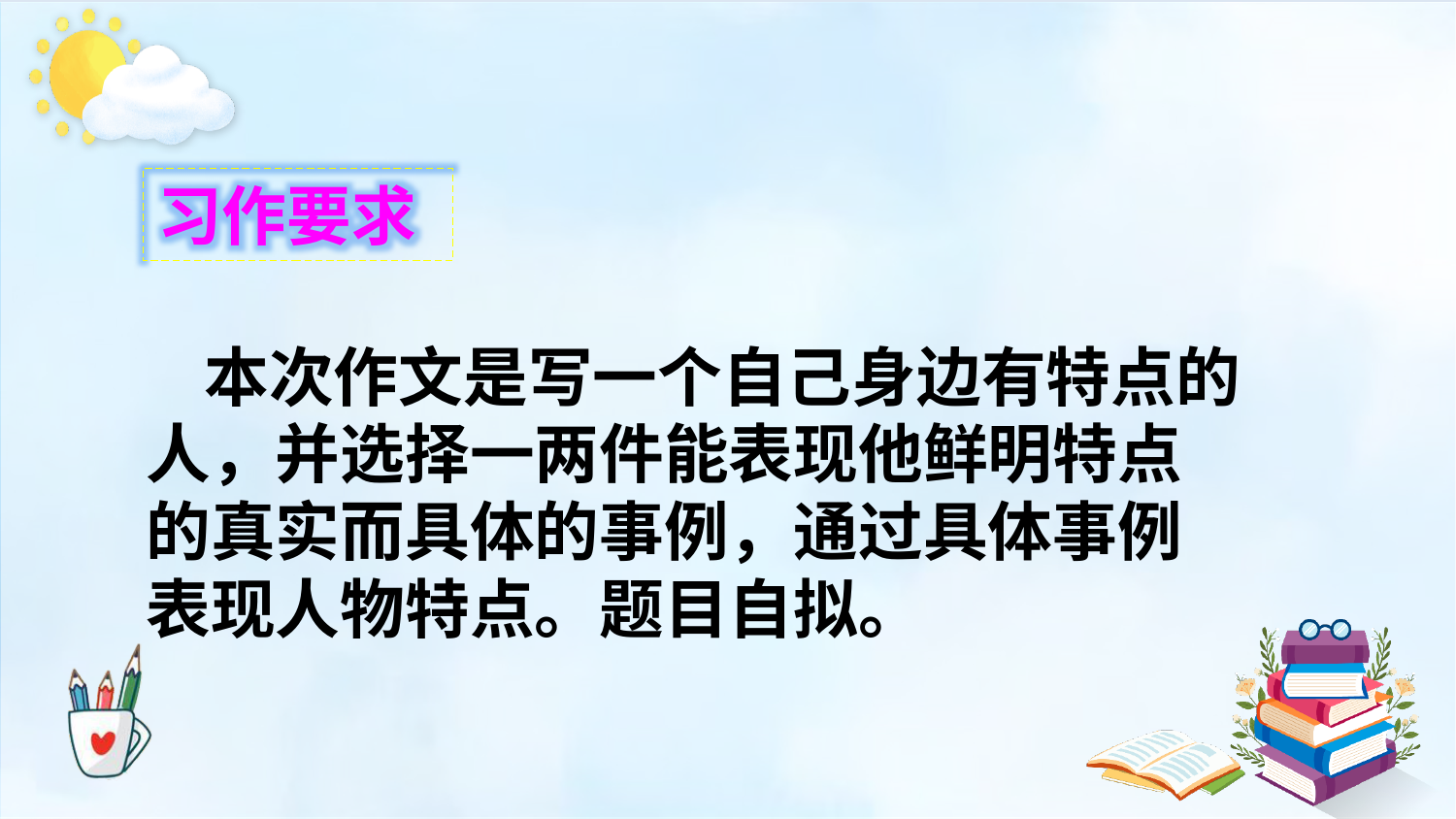

习作要求

      本次作文是写一个自己身边有特点的人，并选择一两件能表现他鲜明特点的真实而具体的事例，通过具体事例表现人物特点。题目自拟。